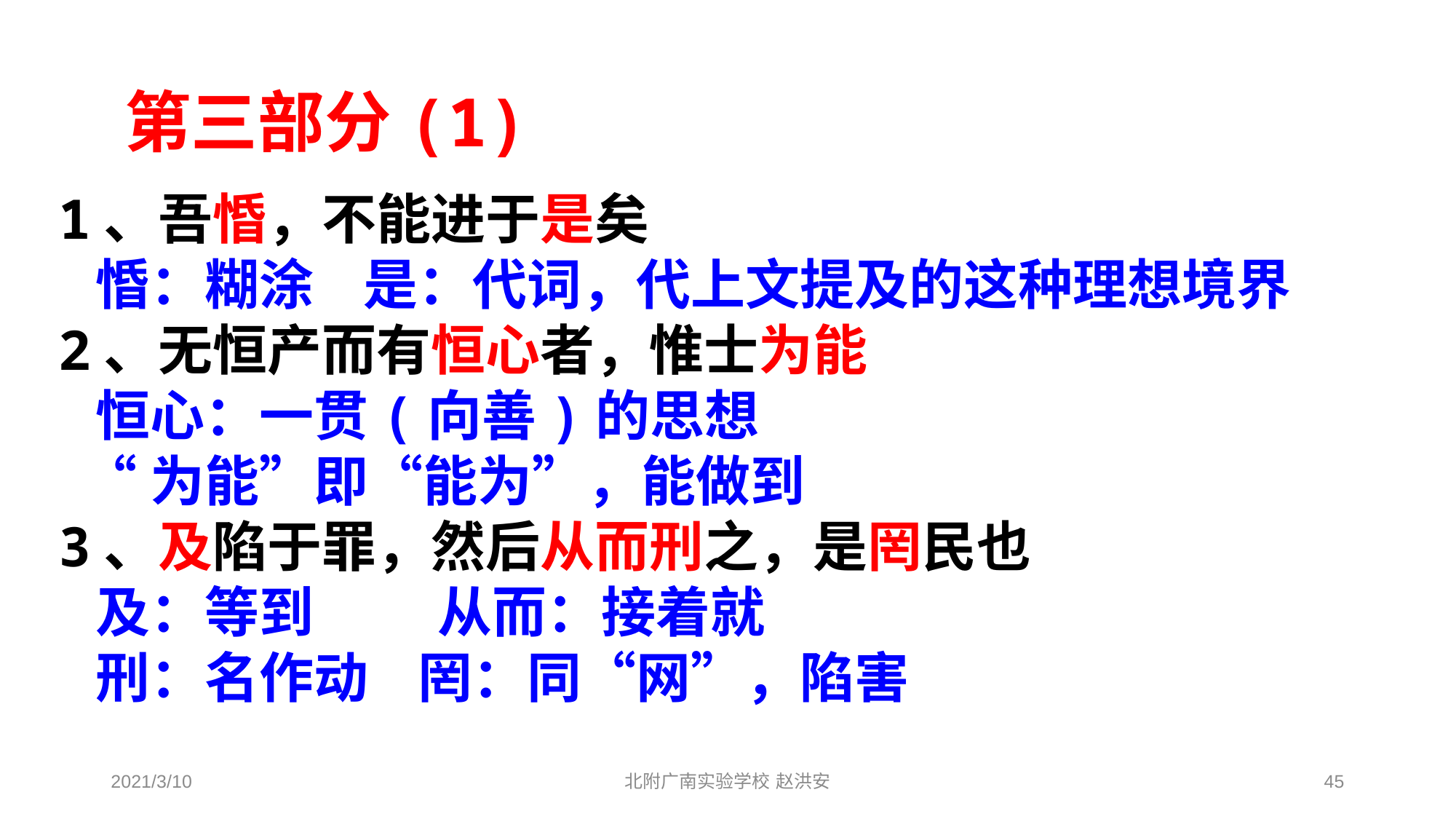

第三部分(1)
1、吾惛，不能进于是矣
  惛：糊涂    是：代词，代上文提及的这种理想境界
2、无恒产而有恒心者，惟士为能
  恒心：一贯(向善)的思想
  “为能”即“能为”，能做到
3、及陷于罪，然后从而刑之，是罔民也
  及：等到          从而：接着就
  刑：名作动    罔：同“网”，陷害
2021/3/10
北附广南实验学校 赵洪安
45